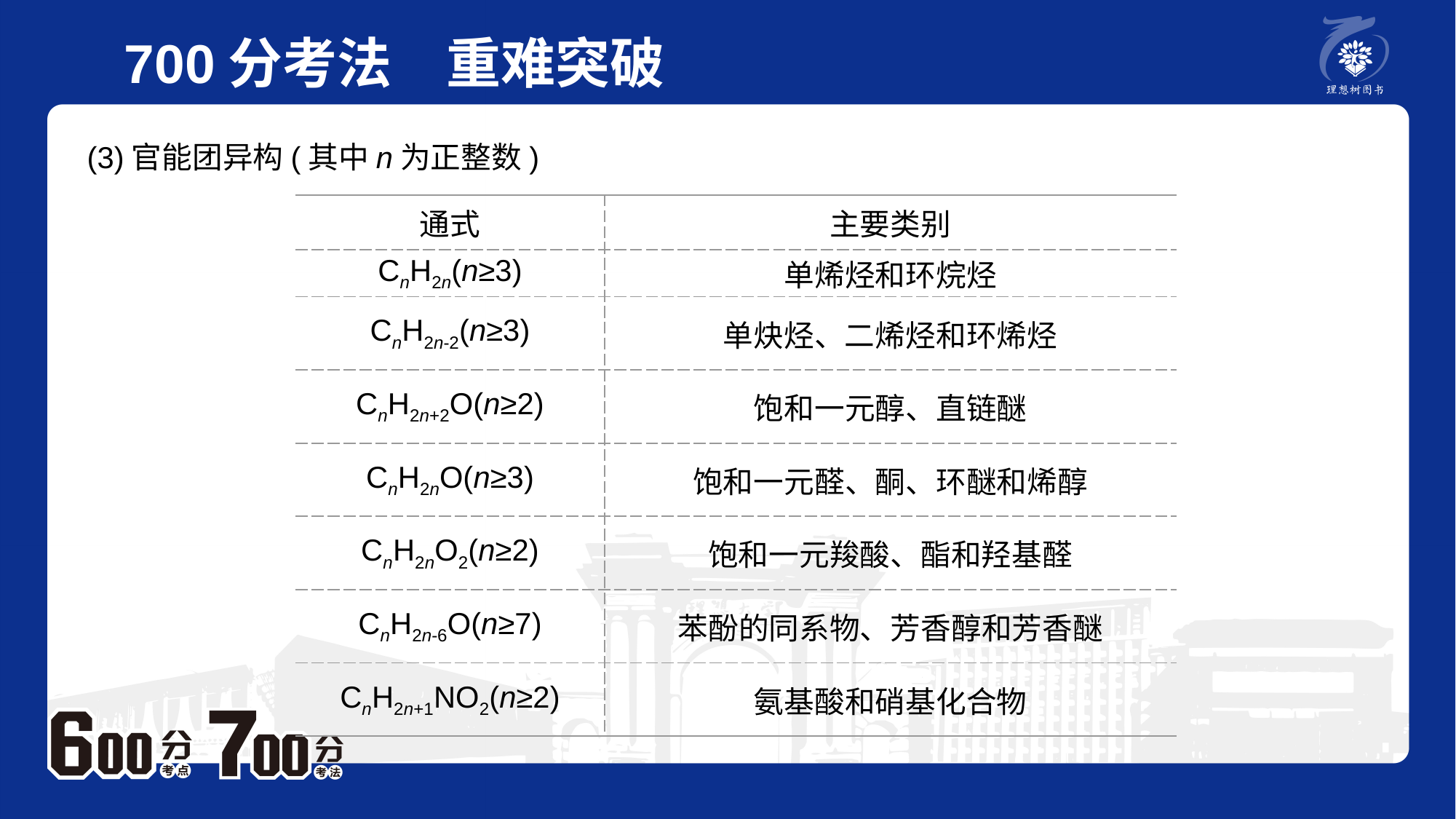

700分考法　重难突破
(3)官能团异构(其中n为正整数)
| 通式 | 主要类别 |
| --- | --- |
| CnH2n(n≥3) | 单烯烃和环烷烃 |
| CnH2n-2(n≥3) | 单炔烃、二烯烃和环烯烃 |
| CnH2n+2O(n≥2) | 饱和一元醇、直链醚 |
| CnH2nO(n≥3) | 饱和一元醛、酮、环醚和烯醇 |
| CnH2nO2(n≥2) | 饱和一元羧酸、酯和羟基醛 |
| CnH2n-6O(n≥7) | 苯酚的同系物、芳香醇和芳香醚 |
| CnH2n+1NO2(n≥2) | 氨基酸和硝基化合物 |